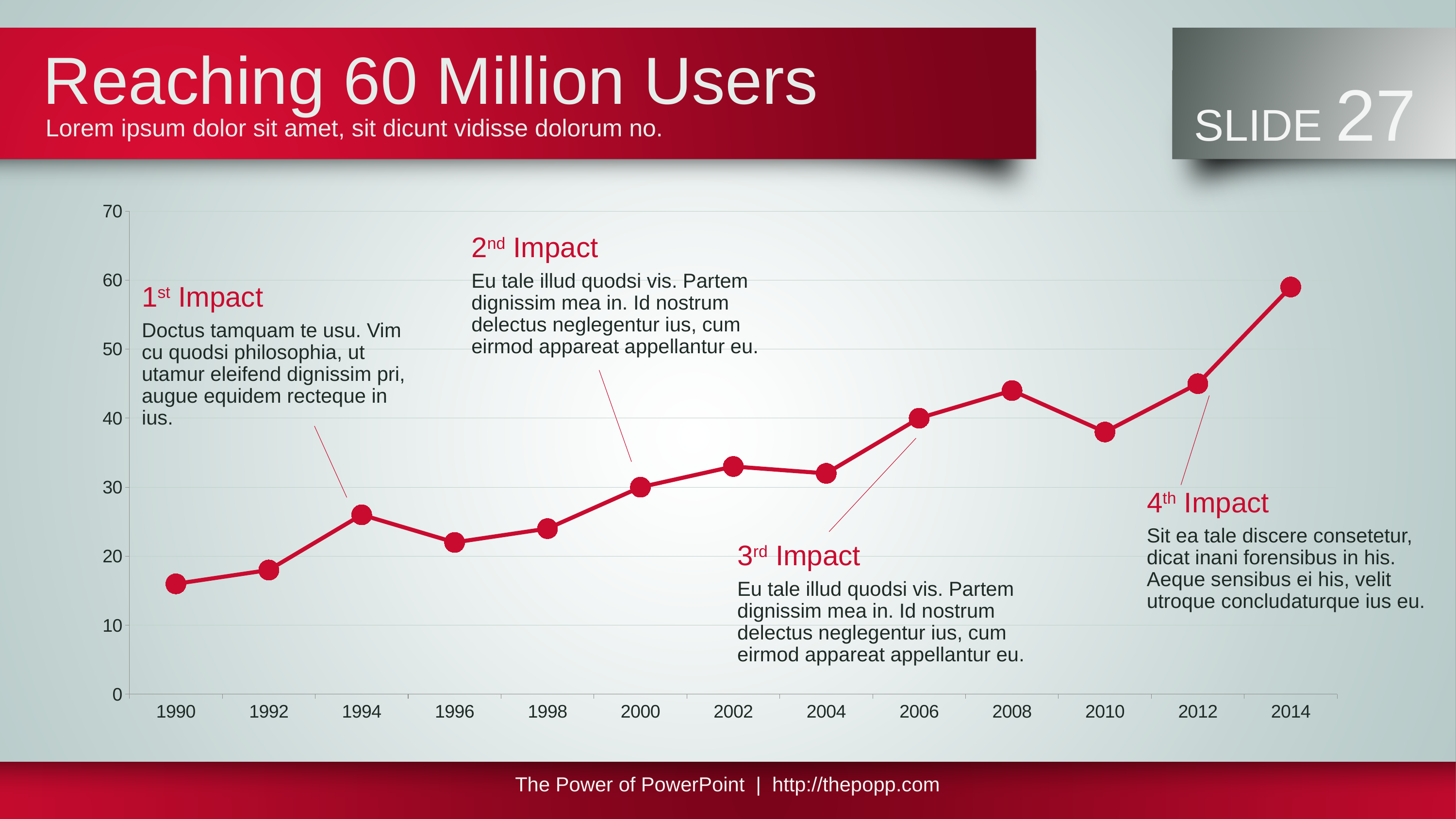

# Reaching 60 Million Users
 SLIDE 27
Lorem ipsum dolor sit amet, sit dicunt vidisse dolorum no.

### Chart

| Category | 系列 1 |
|---|---|
| 1990 | 16.0 |
| 1992 | 18.0 |
| 1994 | 26.0 |
| 1996 | 22.0 |
| 1998 | 24.0 |
| 2000 | 30.0 |
| 2002 | 33.0 |
| 2004 | 32.0 |
| 2006 | 40.0 |
| 2008 | 44.0 |
| 2010 | 38.0 |
| 2012 | 45.0 |
| 2014 | 59.0 |
2nd Impact
Eu tale illud quodsi vis. Partem dignissim mea in. Id nostrum delectus neglegentur ius, cum eirmod appareat appellantur eu.
1st Impact
Doctus tamquam te usu. Vim cu quodsi philosophia, ut utamur eleifend dignissim pri, augue equidem recteque in ius.
4th Impact
Sit ea tale discere consetetur, dicat inani forensibus in his. Aeque sensibus ei his, velit utroque concludaturque ius eu.
3rd Impact
Eu tale illud quodsi vis. Partem dignissim mea in. Id nostrum delectus neglegentur ius, cum eirmod appareat appellantur eu.
The Power of PowerPoint  |  http://thepopp.com